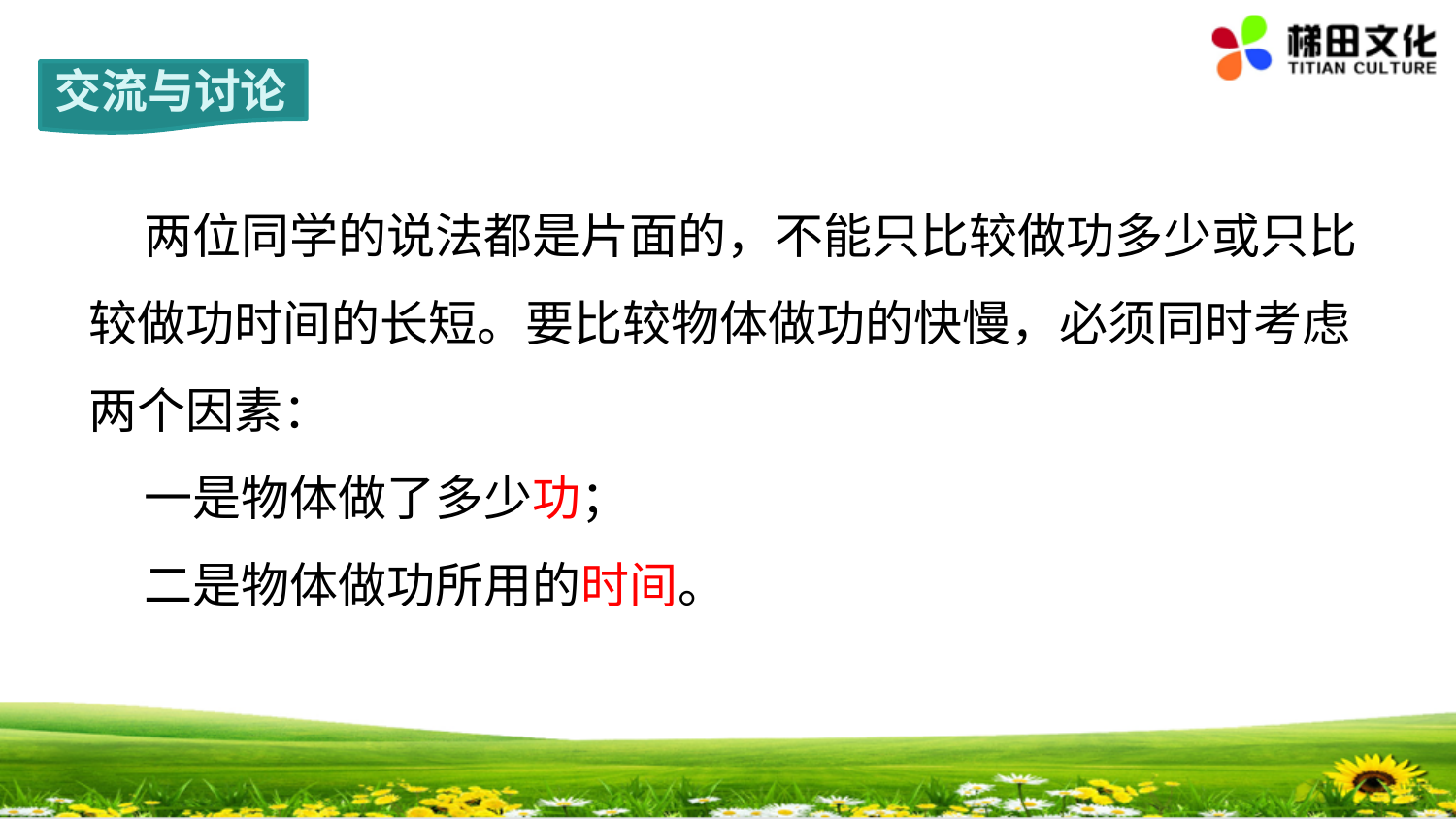

交流与讨论

    两位同学的说法都是片面的，不能只比较做功多少或只比较做功时间的长短。要比较物体做功的快慢，必须同时考虑两个因素：
    一是物体做了多少功；
    二是物体做功所用的时间。